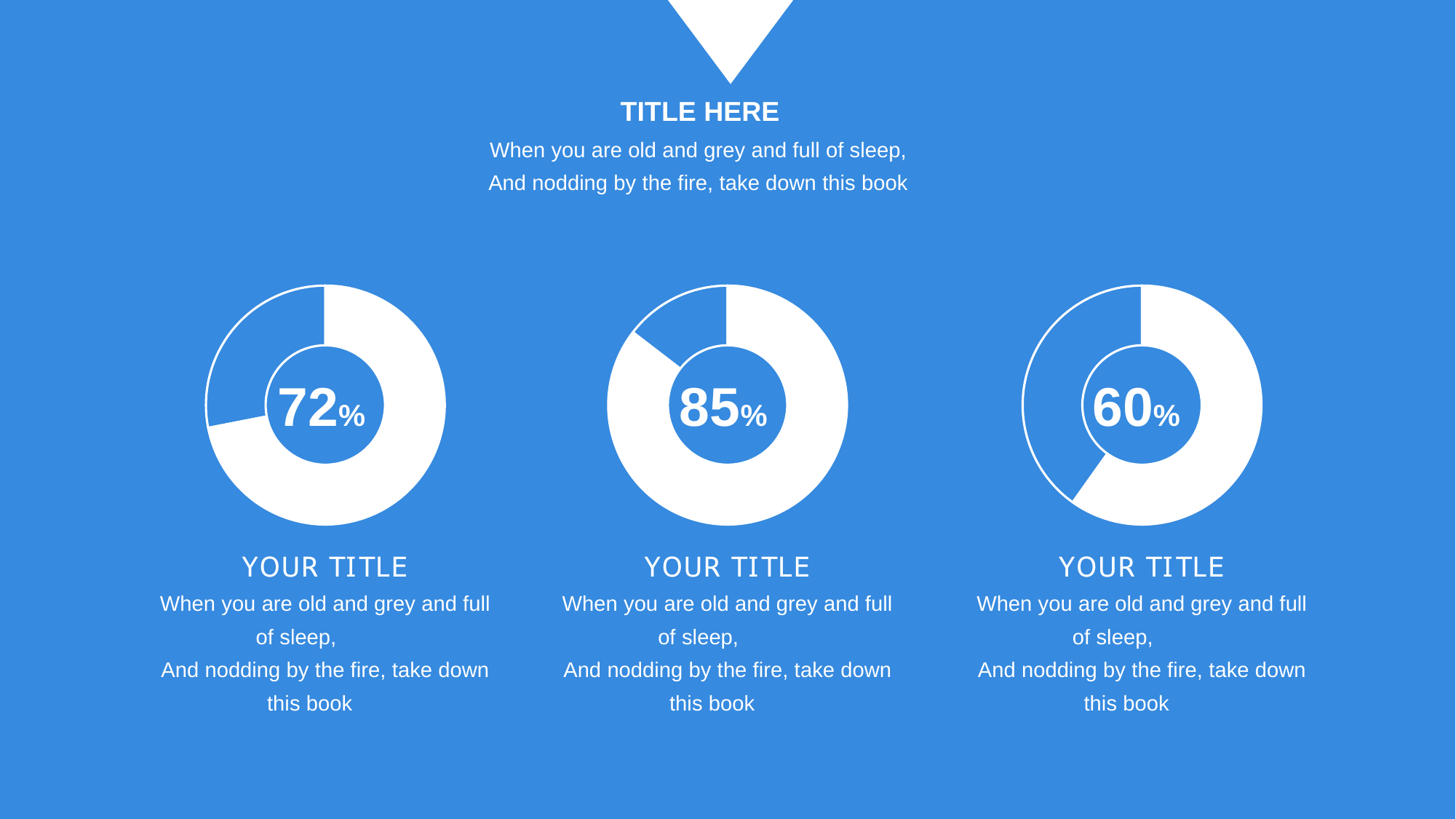

### Chart

| Category | 销售额 |
|---|---|
| 第一季度 | 8.2 |
| 第二季度 | 3.2 |

### Chart

| Category | 销售额 |
|---|---|
| 第一季度 | 8.2 |
| 第二季度 | 1.4 |

### Chart

| Category | 销售额 |
|---|---|
| 第一季度 | 8.2 |
| 第二季度 | 5.5 |
72%
85%
60%
YOUR TITLE
When you are old and grey and full of sleep,
And nodding by the fire, take down this book
YOUR TITLE
When you are old and grey and full of sleep,
And nodding by the fire, take down this book
YOUR TITLE
When you are old and grey and full of sleep,
And nodding by the fire, take down this book